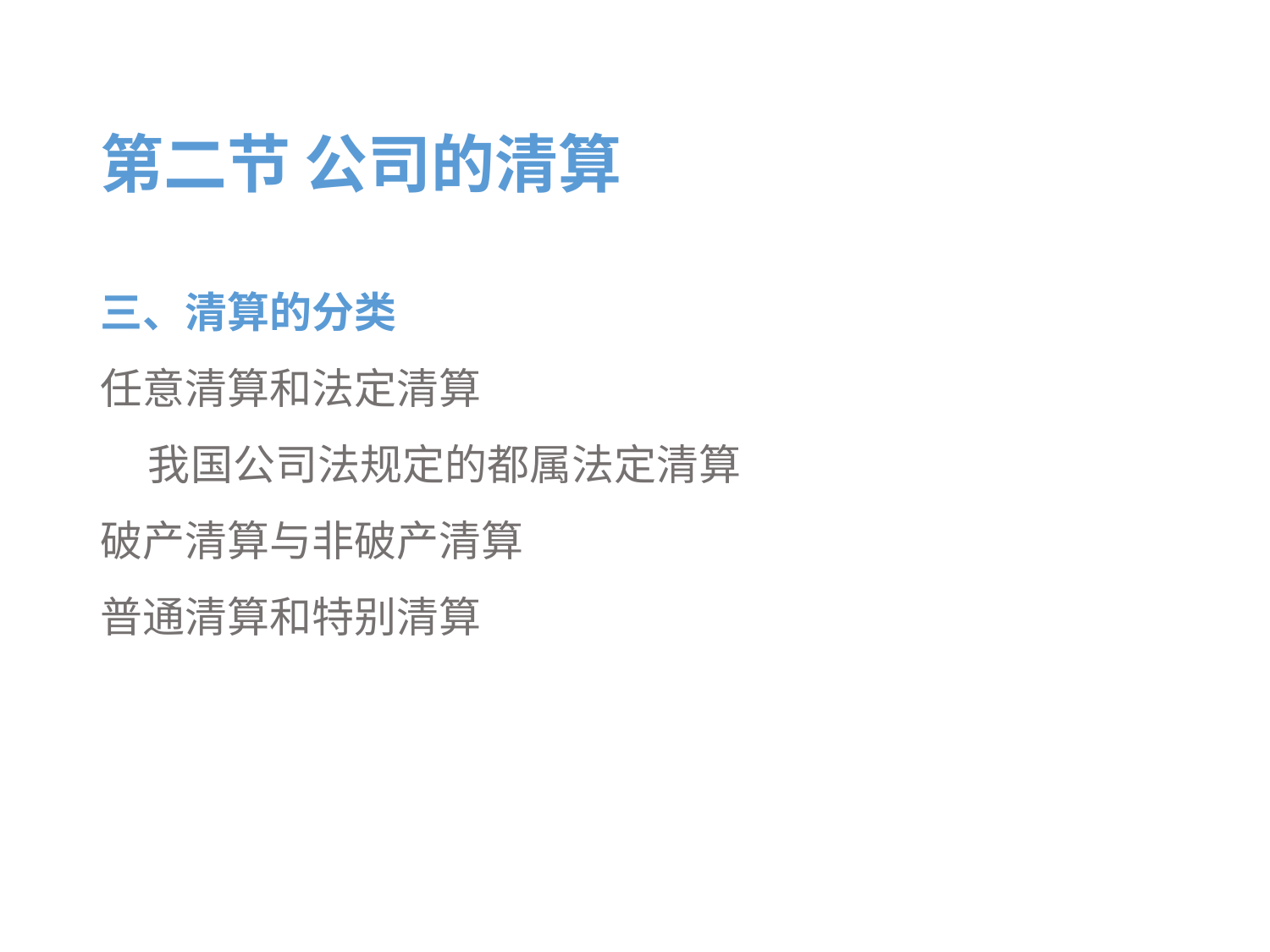

# 第二节 公司的清算
三、清算的分类
任意清算和法定清算
    我国公司法规定的都属法定清算
破产清算与非破产清算
普通清算和特别清算